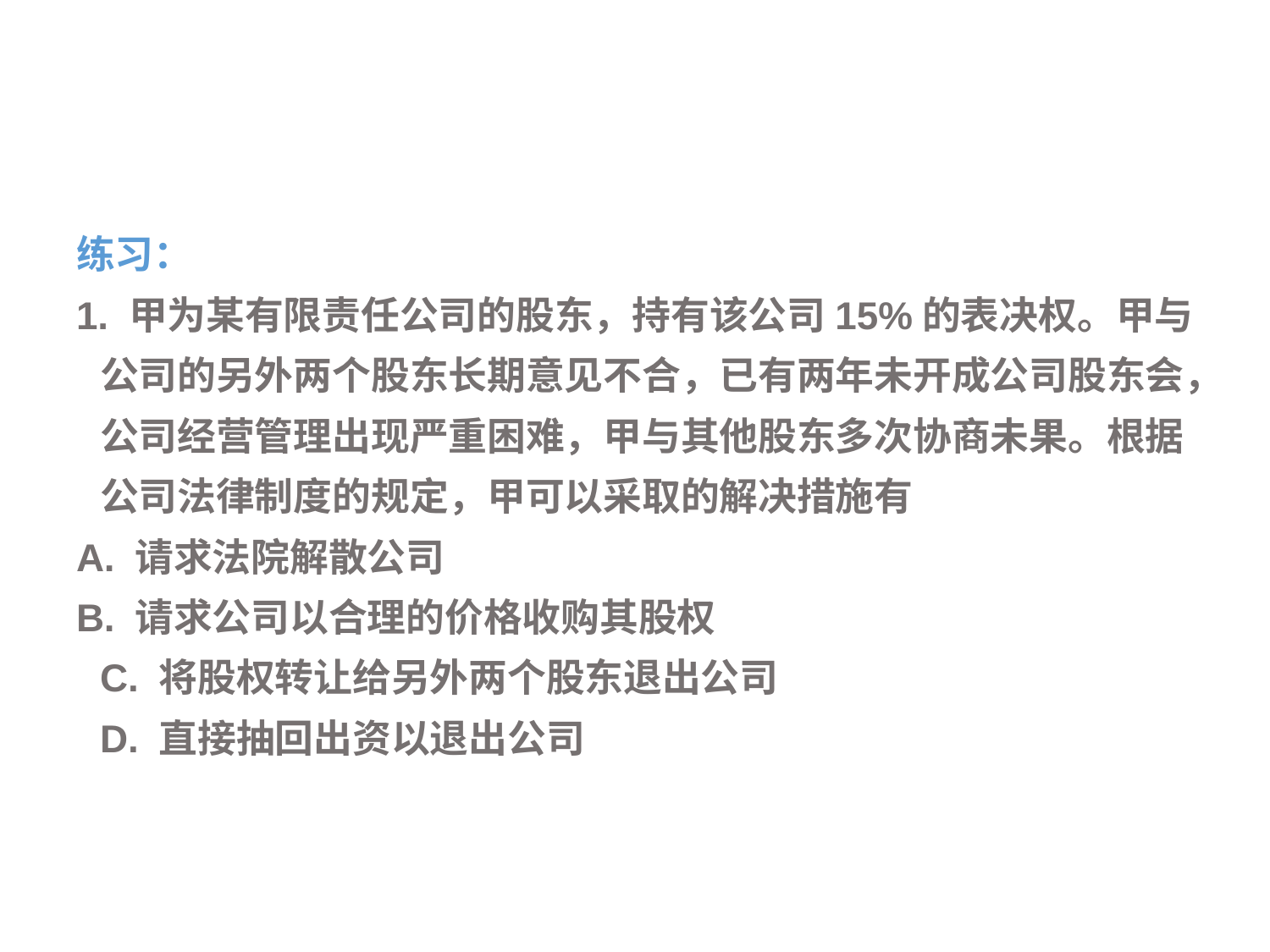

练习：
1. 甲为某有限责任公司的股东，持有该公司15%的表决权。甲与公司的另外两个股东长期意见不合，已有两年未开成公司股东会，公司经营管理出现严重困难，甲与其他股东多次协商未果。根据公司法律制度的规定，甲可以采取的解决措施有
A. 请求法院解散公司
B. 请求公司以合理的价格收购其股权
C. 将股权转让给另外两个股东退出公司
D. 直接抽回出资以退出公司
#